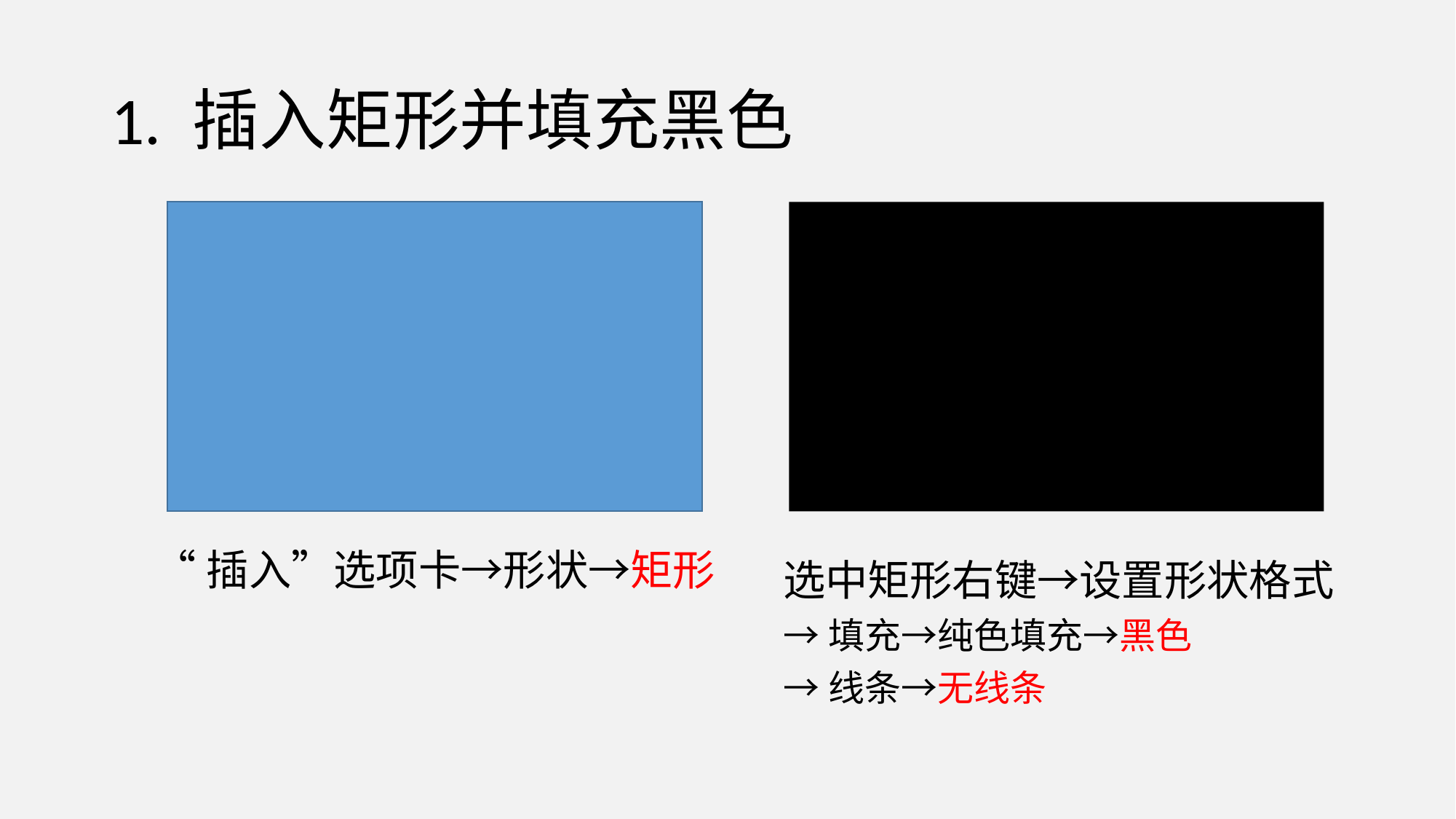

# 1. 插入矩形并填充黑色

“插入”选项卡→形状→矩形
选中矩形右键→设置形状格式
→填充→纯色填充→黑色
→线条→无线条